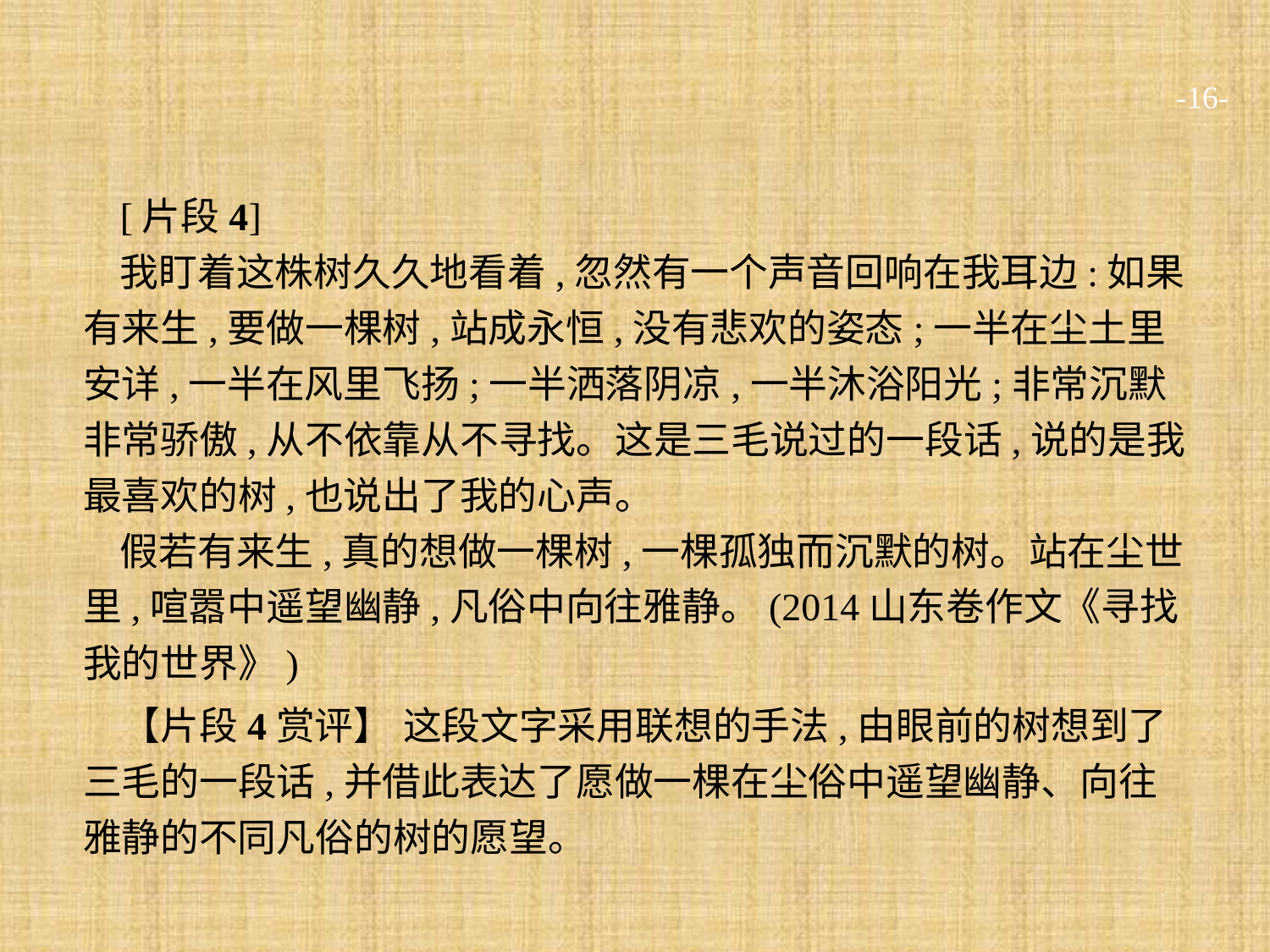

-16-
[片段4]
我盯着这株树久久地看着,忽然有一个声音回响在我耳边:如果有来生,要做一棵树,站成永恒,没有悲欢的姿态;一半在尘土里安详,一半在风里飞扬;一半洒落阴凉,一半沐浴阳光;非常沉默非常骄傲,从不依靠从不寻找。这是三毛说过的一段话,说的是我最喜欢的树,也说出了我的心声。
假若有来生,真的想做一棵树,一棵孤独而沉默的树。站在尘世里,喧嚣中遥望幽静,凡俗中向往雅静。(2014山东卷作文《寻找我的世界》)
【片段4赏评】 这段文字采用联想的手法,由眼前的树想到了三毛的一段话,并借此表达了愿做一棵在尘俗中遥望幽静、向往雅静的不同凡俗的树的愿望。